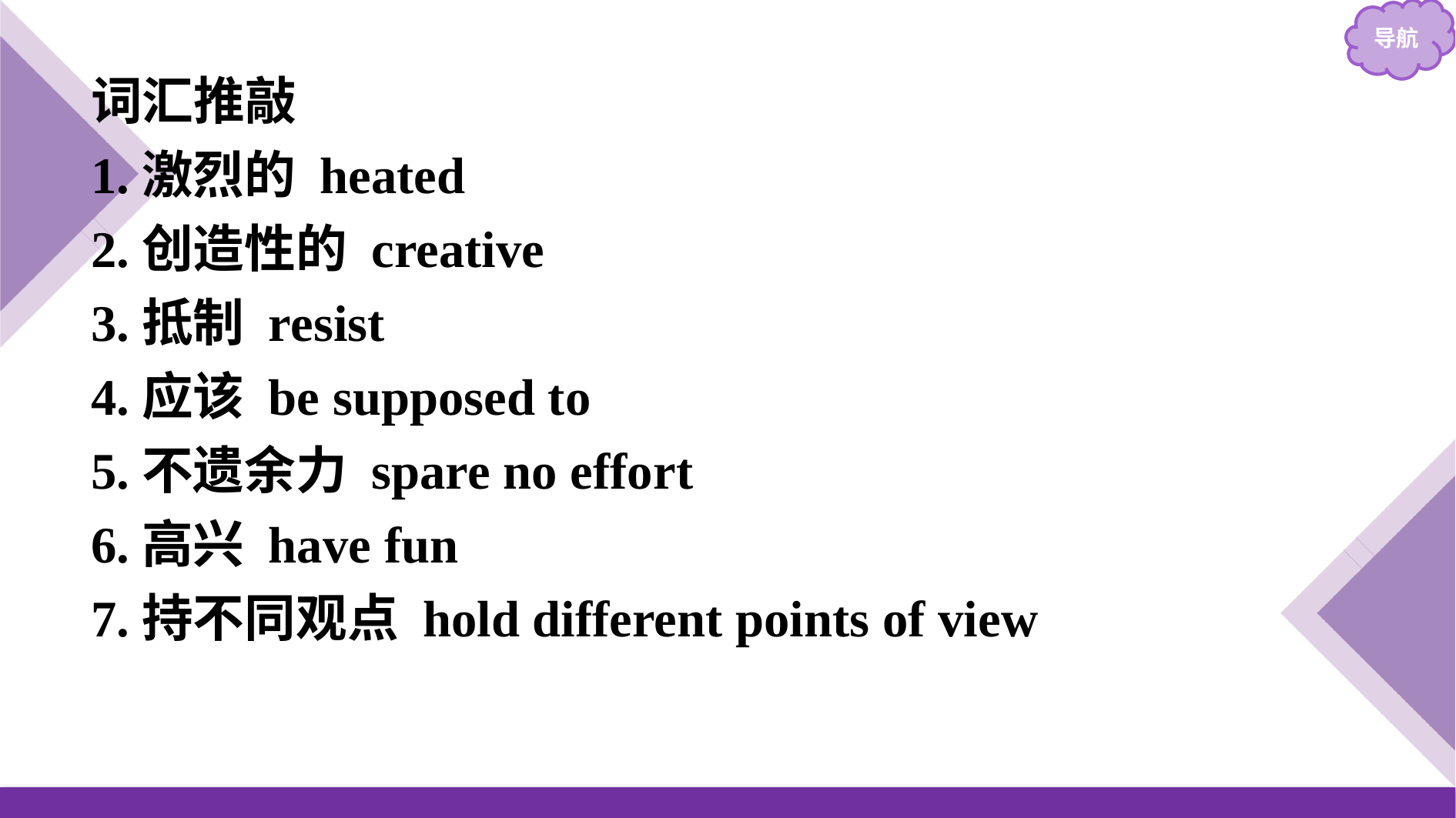

词汇推敲
1.激烈的 heated
2.创造性的 creative
3.抵制 resist
4.应该 be supposed to
5.不遗余力 spare no effort
6.高兴 have fun
7.持不同观点 hold different points of view